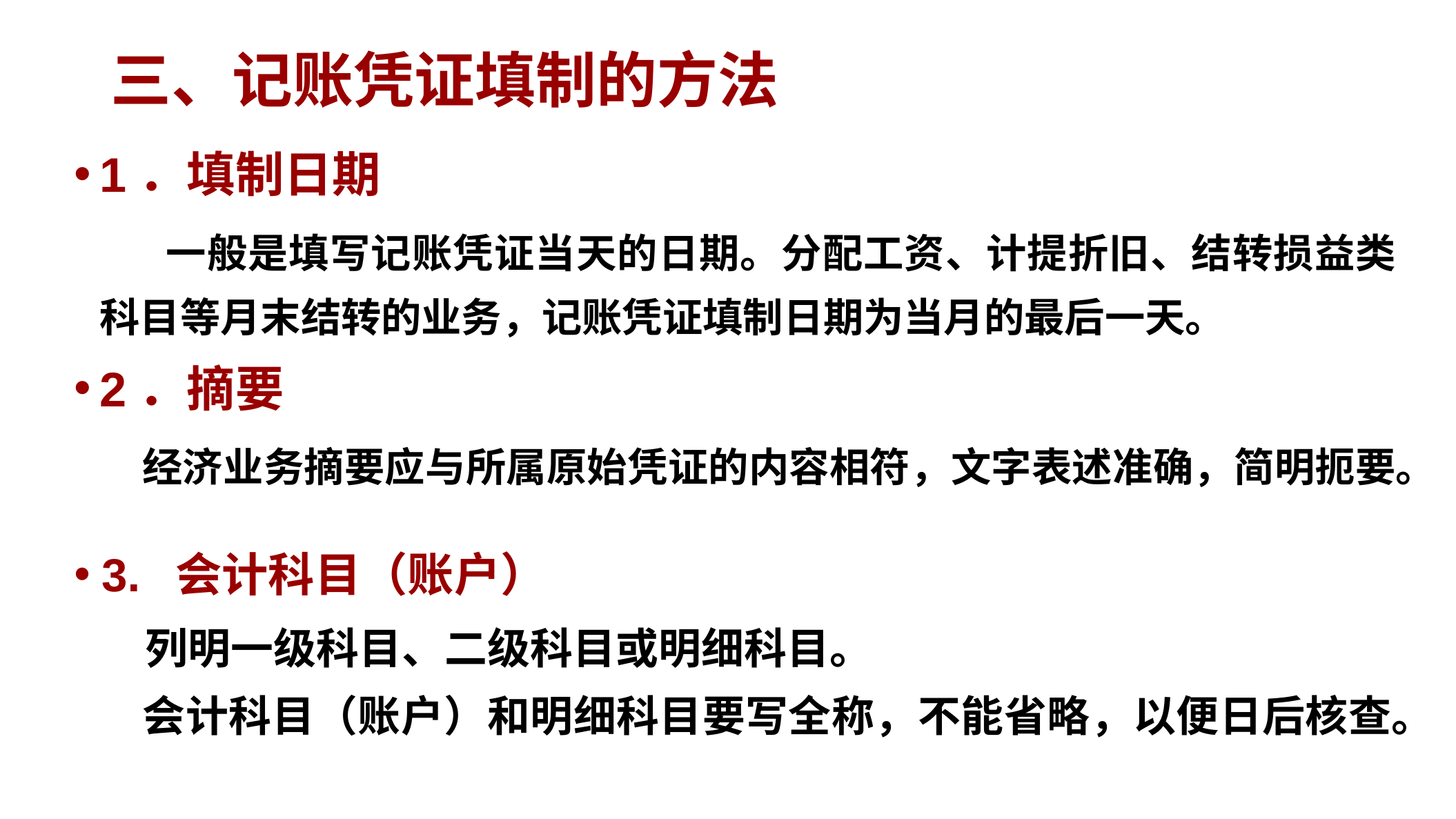

# 三、记账凭证填制的方法
1．填制日期
       一般是填写记账凭证当天的日期。分配工资、计提折旧、结转损益类科目等月末结转的业务，记账凭证填制日期为当月的最后一天。
2．摘要
     经济业务摘要应与所属原始凭证的内容相符，文字表述准确，简明扼要。
3.  会计科目（账户）
      列明一级科目、二级科目或明细科目。
      会计科目（账户）和明细科目要写全称，不能省略，以便日后核查。